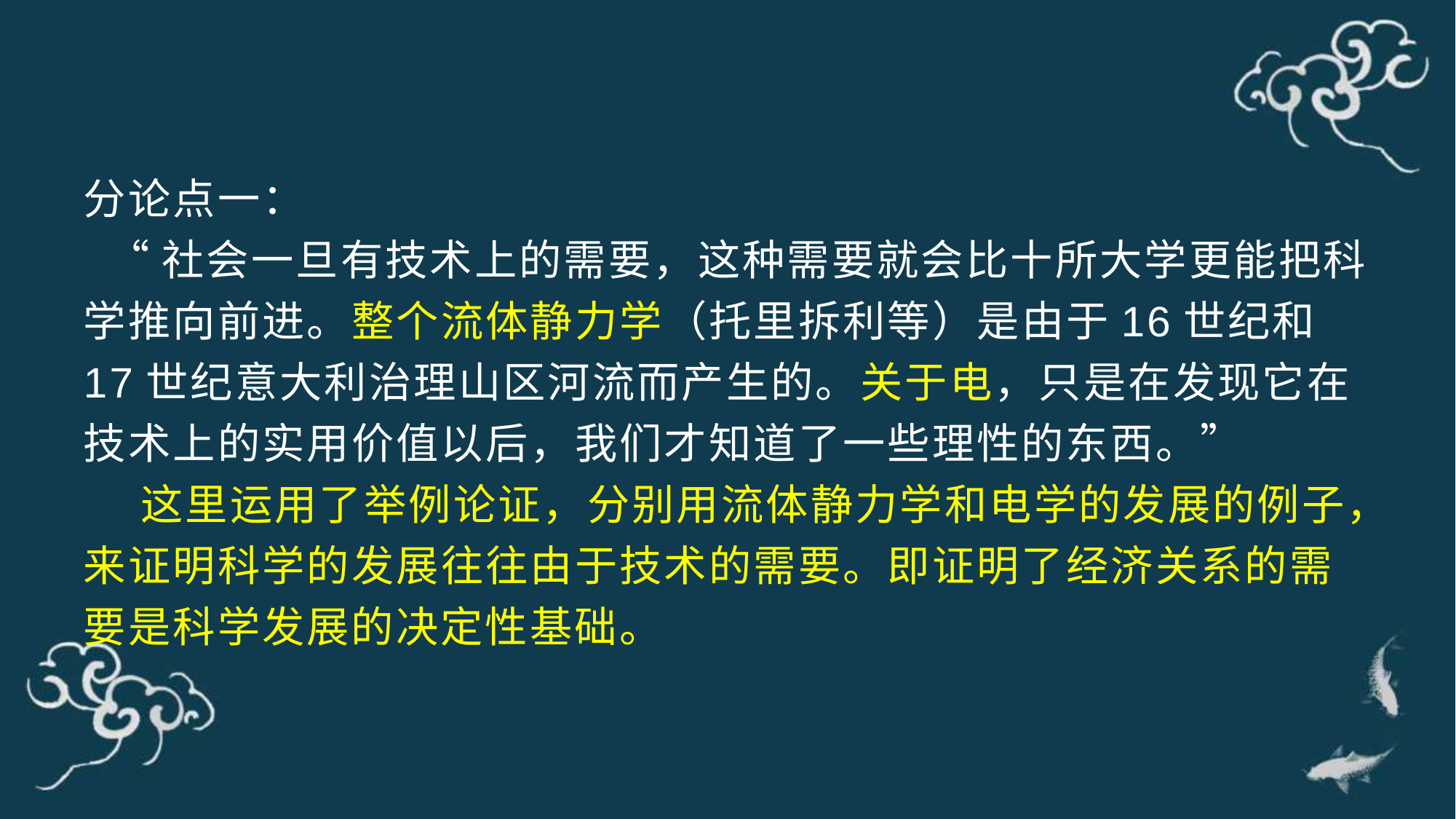

分论点一：
  “社会一旦有技术上的需要，这种需要就会比十所大学更能把科学推向前进。整个流体静力学（托里拆利等）是由于16世纪和17世纪意大利治理山区河流而产生的。关于电，只是在发现它在技术上的实用价值以后，我们才知道了一些理性的东西。”
    这里运用了举例论证，分别用流体静力学和电学的发展的例子，来证明科学的发展往往由于技术的需要。即证明了经济关系的需要是科学发展的决定性基础。